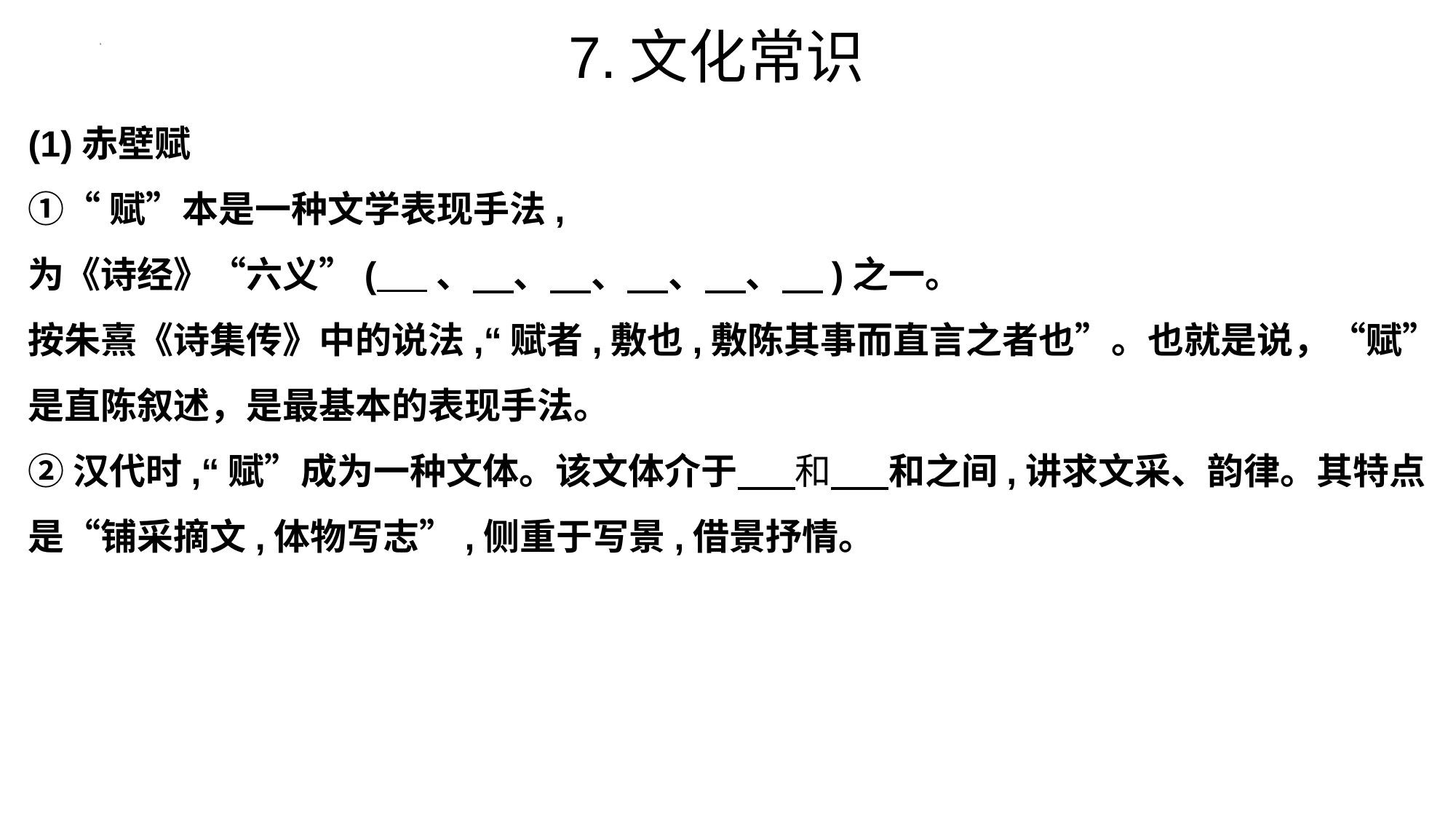

7.文化常识
(1)赤壁赋
①“赋”本是一种文学表现手法,
为《诗经》“六义”(     、     、     、     、     、     )之一。
按朱熹《诗集传》中的说法,“赋者,敷也,敷陈其事而直言之者也”。也就是说，“赋”是直陈叙述，是最基本的表现手法。
②汉代时,“赋”成为一种文体。该文体介于       和       和之间,讲求文采、韵律。其特点是“铺采摘文,体物写志”,侧重于写景,借景抒情。